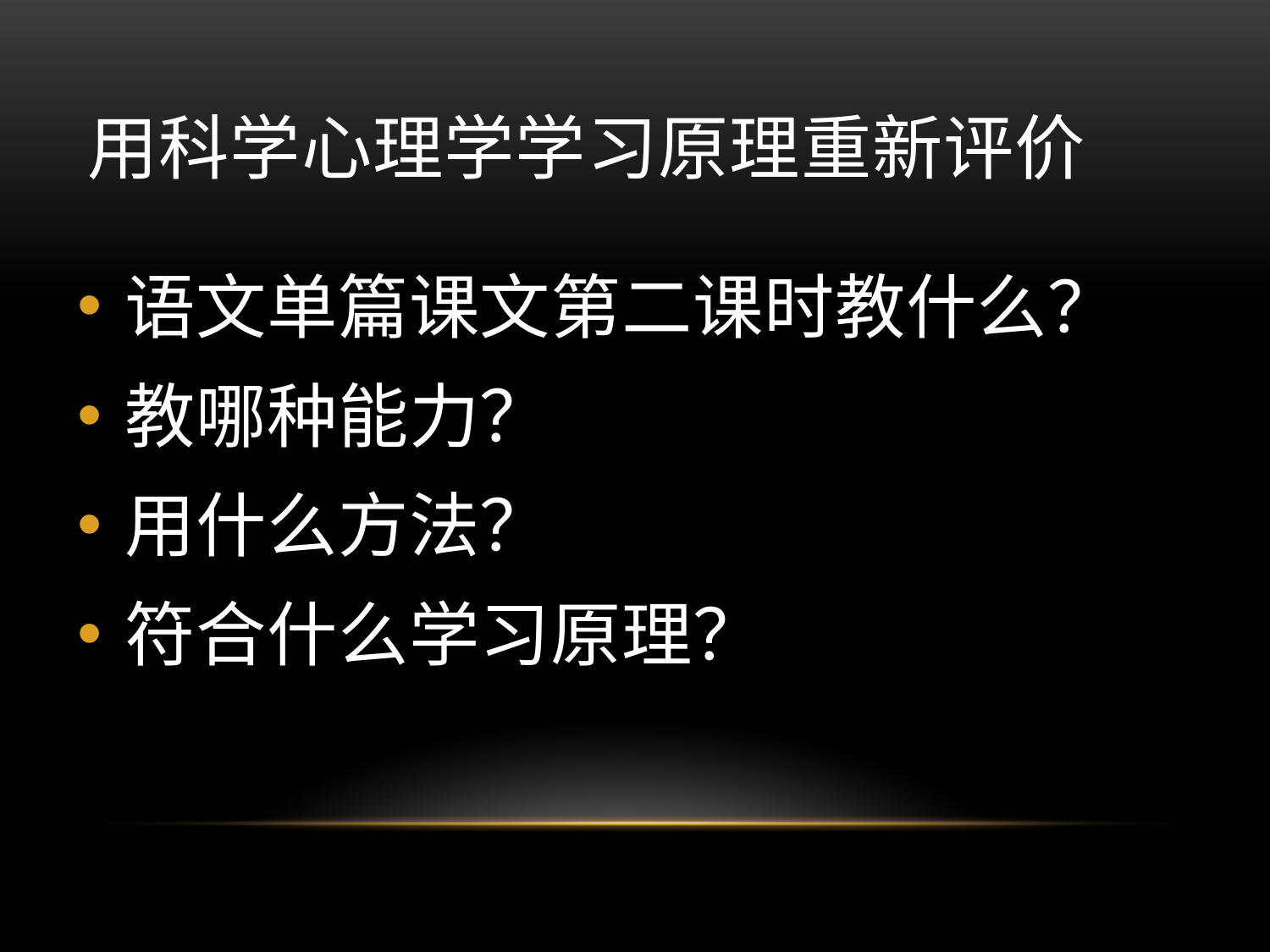

# 用科学心理学学习原理重新评价
语文单篇课文第二课时教什么？
教哪种能力？
用什么方法？
符合什么学习原理？